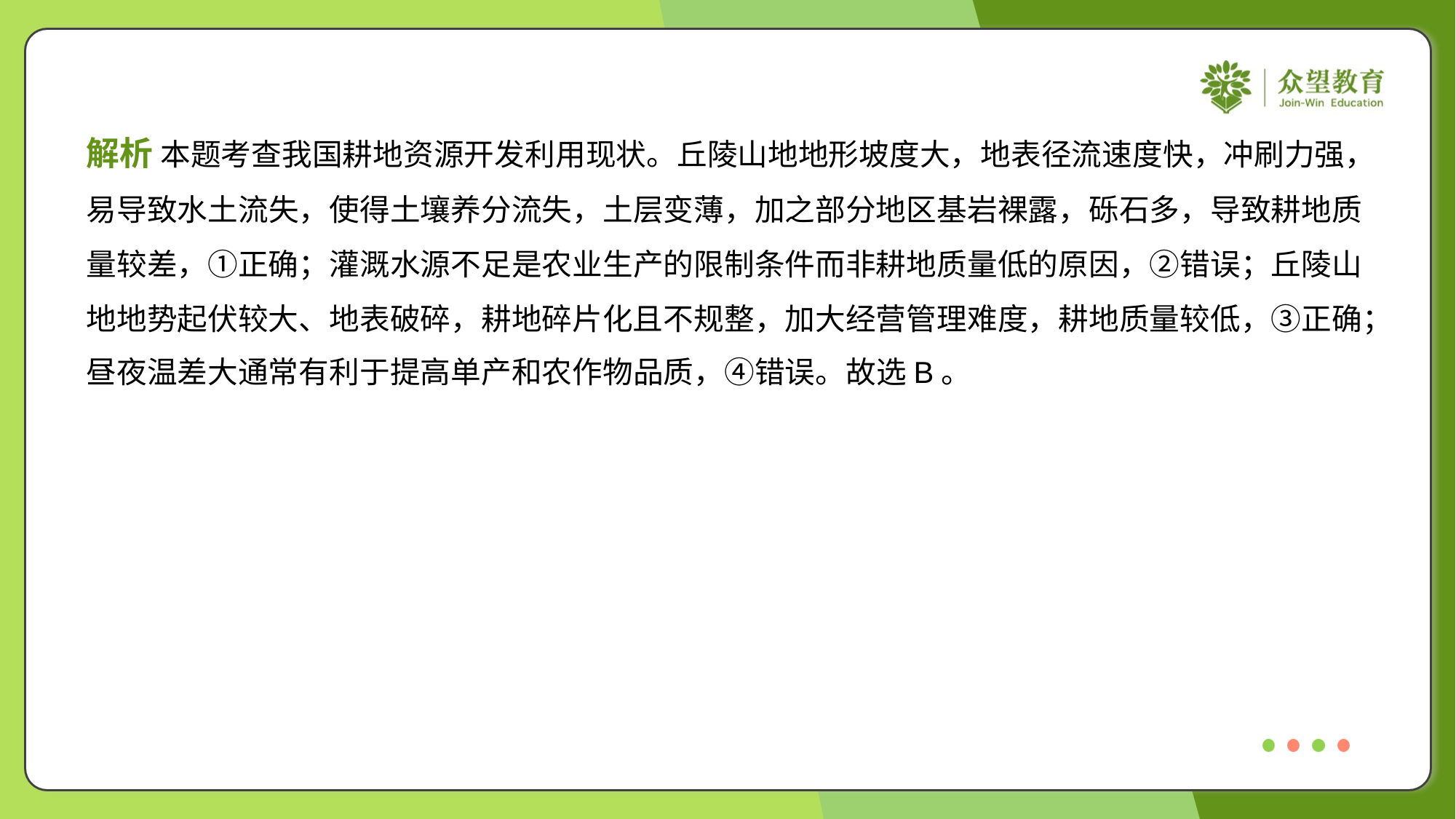

解析 本题考查我国耕地资源开发利用现状。丘陵山地地形坡度大，地表径流速度快，冲刷力强，
易导致水土流失，使得土壤养分流失，土层变薄，加之部分地区基岩裸露，砾石多，导致耕地质
量较差，①正确；灌溉水源不足是农业生产的限制条件而非耕地质量低的原因，②错误；丘陵山
地地势起伏较大、地表破碎，耕地碎片化且不规整，加大经营管理难度，耕地质量较低，③正确；
昼夜温差大通常有利于提高单产和农作物品质，④错误。故选B。